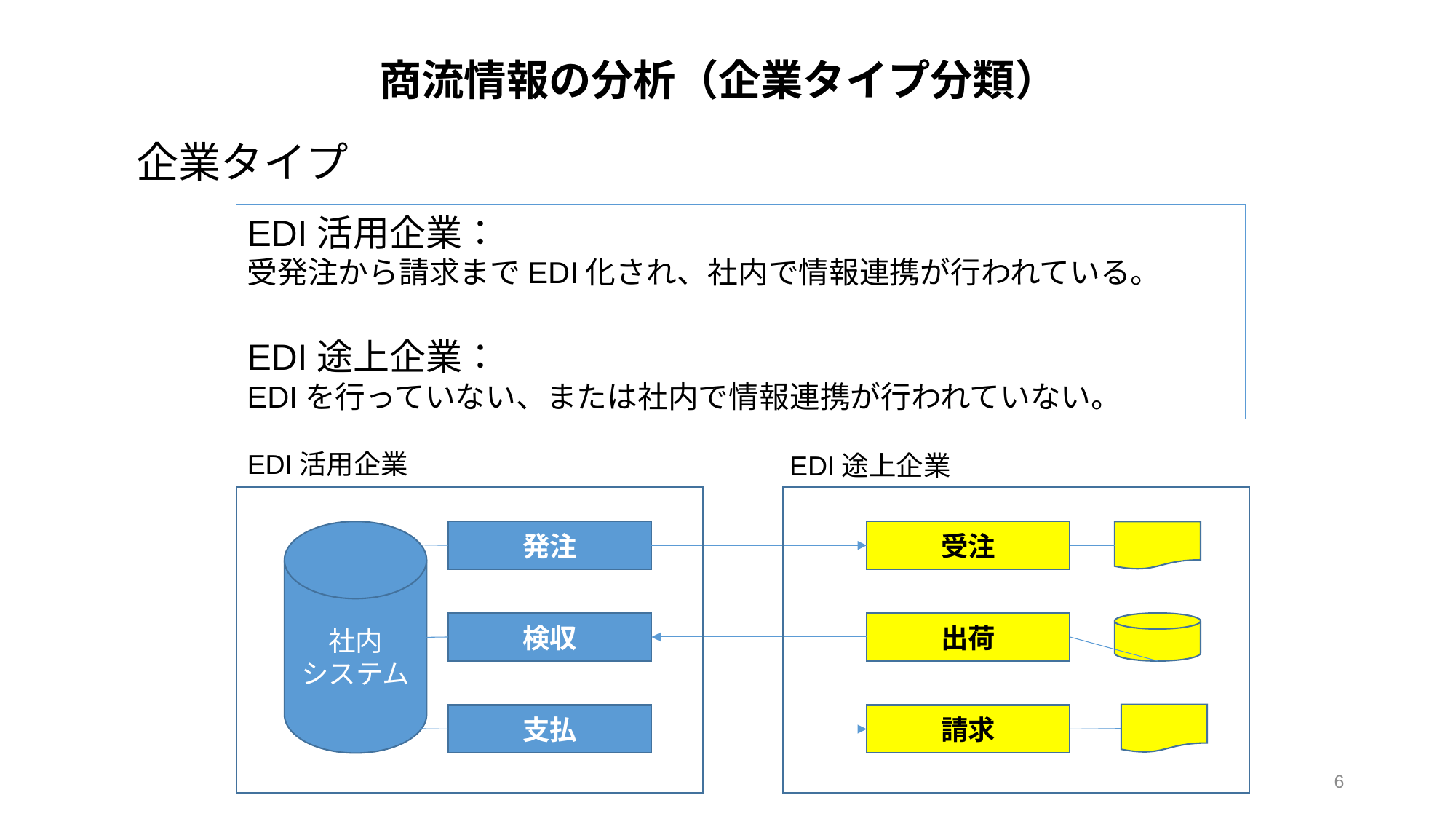

商流情報の分析（企業タイプ分類）
企業タイプ
EDI活用企業：
受発注から請求までEDI化され、社内で情報連携が行われている。

EDI途上企業：
EDIを行っていない、または社内で情報連携が行われていない。
EDI活用企業
EDI途上企業

社内
システム
発注
受注

検収
出荷

支払
請求
6